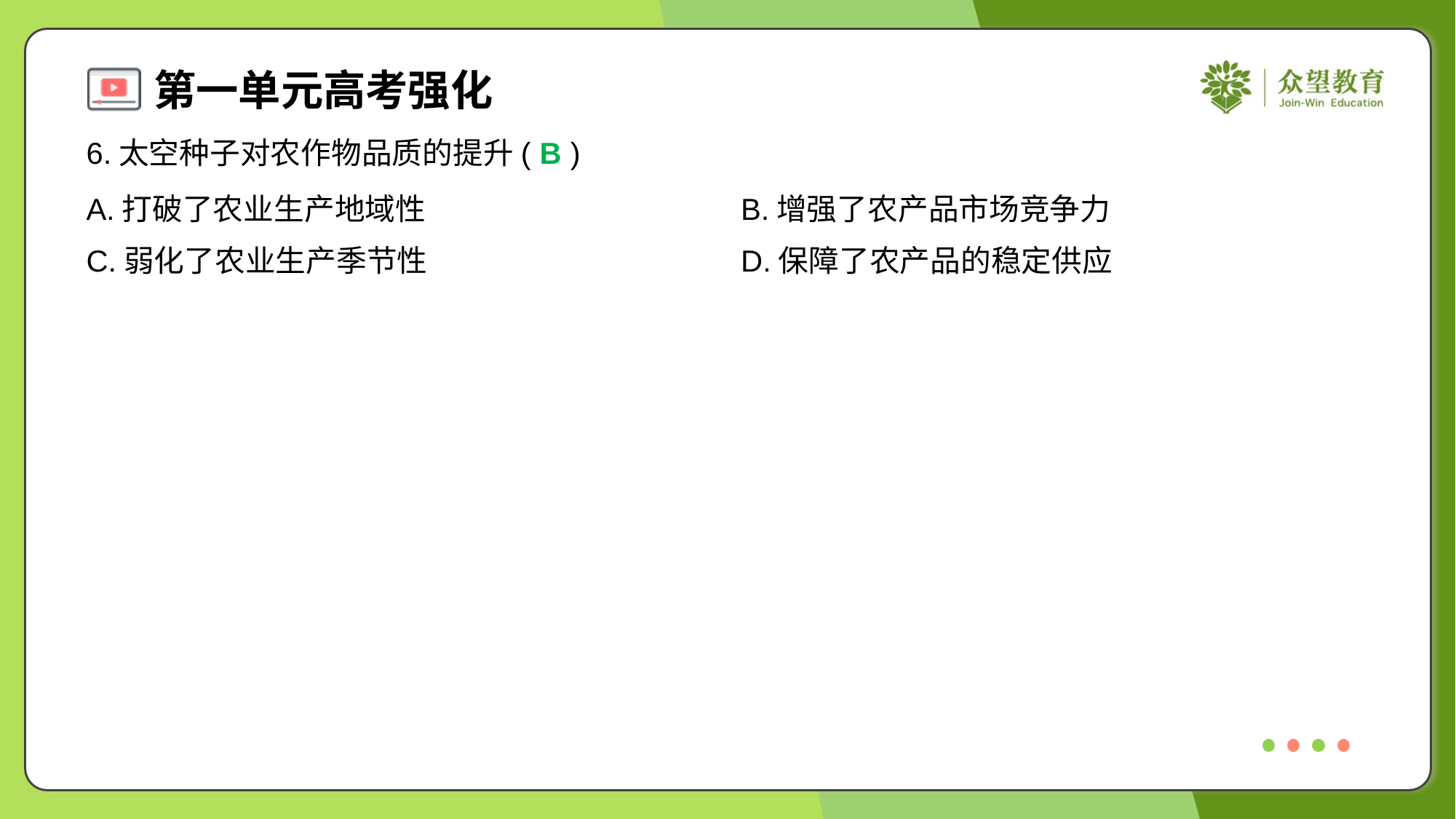

6.太空种子对农作物品质的提升(     )
B
A.打破了农业生产地域性	B.增强了农产品市场竞争力
C.弱化了农业生产季节性	D.保障了农产品的稳定供应